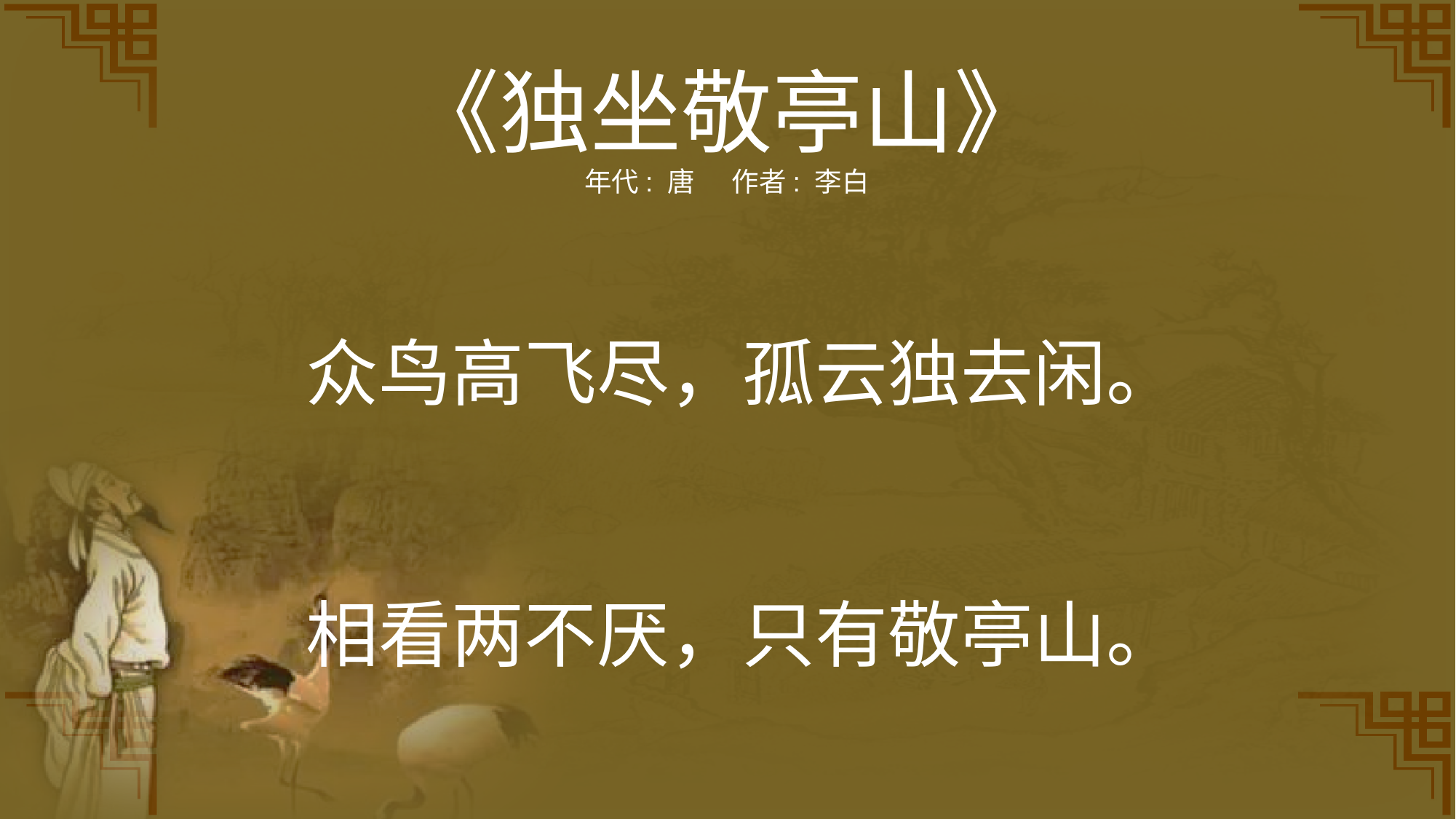

《独坐敬亭山》
年代: 唐      作者: 李白
众鸟高飞尽，孤云独去闲。
相看两不厌，只有敬亭山。
.